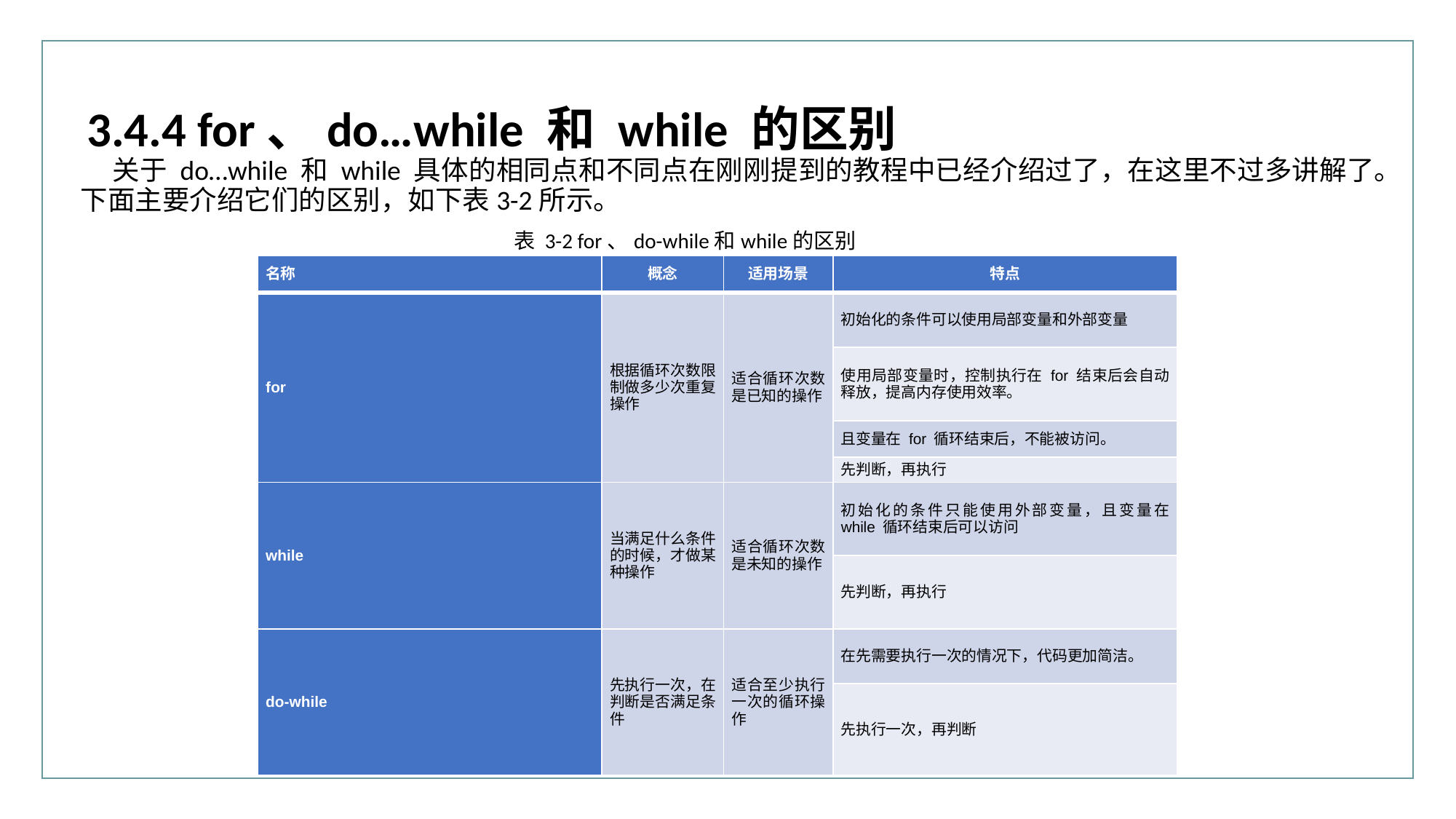

3.4.4 for、do…while 和 while 的区别
关于 do…while 和 while 具体的相同点和不同点在刚刚提到的教程中已经介绍过了，在这里不过多讲解了。下面主要介绍它们的区别，如下表3-2所示。

表 3-2 for、do-while和while的区别
| 名称 | 概念 | 适用场景 | 特点 |
| --- | --- | --- | --- |
| for | 根据循环次数限制做多少次重复操作 | 适合循环次数是已知的操作 | 初始化的条件可以使用局部变量和外部变量 |
|  |  |  | 使用局部变量时，控制执行在 for 结束后会自动释放，提高内存使用效率。 |
|  |  |  | 且变量在 for 循环结束后，不能被访问。 |
|  |  |  | 先判断，再执行 |
| while | 当满足什么条件的时候，才做某种操作 | 适合循环次数是未知的操作 | 初始化的条件只能使用外部变量，且变量在 while 循环结束后可以访问 |
|  |  |  | 先判断，再执行 |
| do-while | 先执行一次，在判断是否满足条件 | 适合至少执行一次的循环操作 | 在先需要执行一次的情况下，代码更加简洁。 |
|  |  |  | 先执行一次，再判断 |